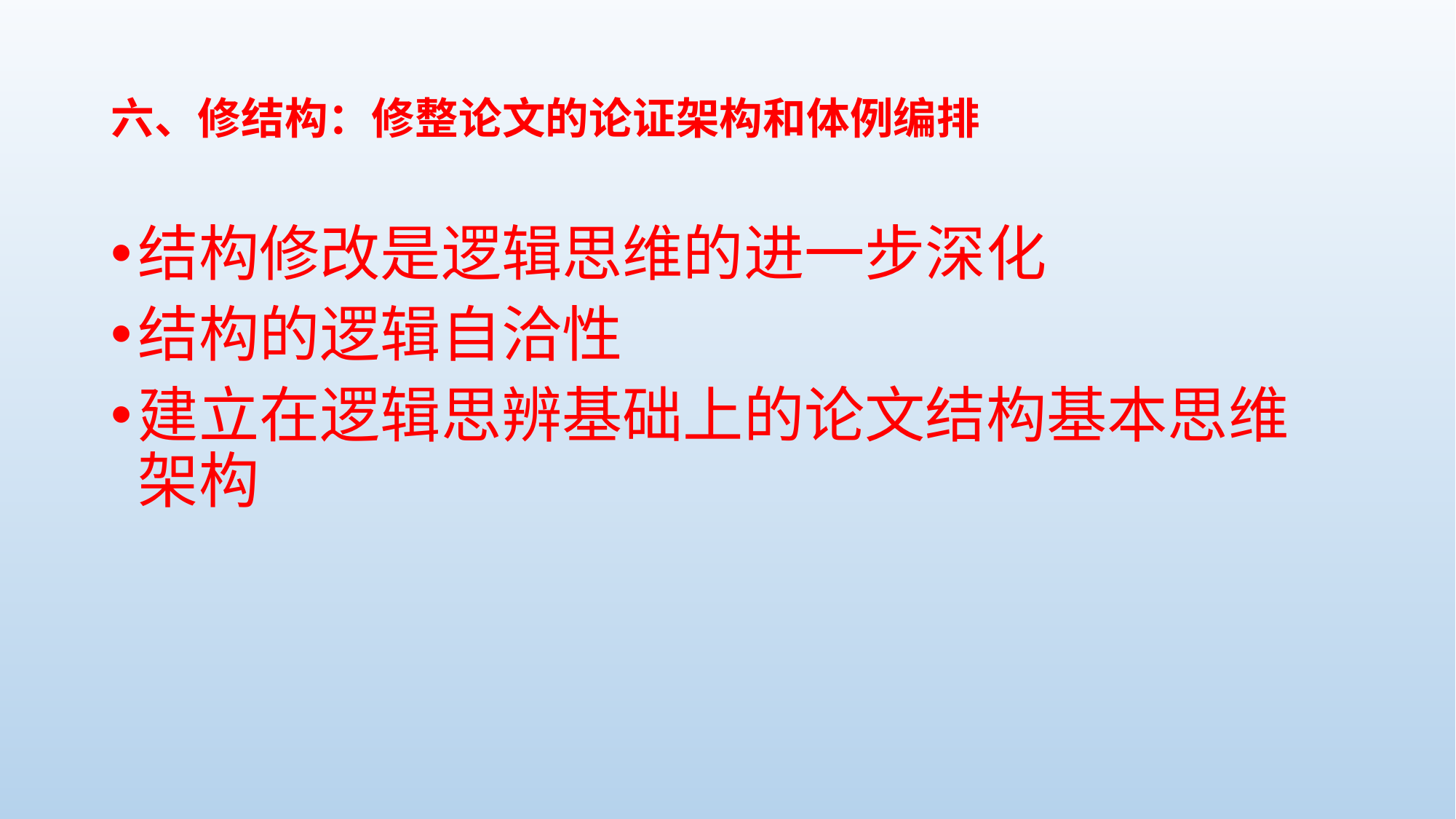

# 六、修结构：修整论文的论证架构和体例编排
结构修改是逻辑思维的进一步深化
结构的逻辑自洽性
建立在逻辑思辨基础上的论文结构基本思维架构